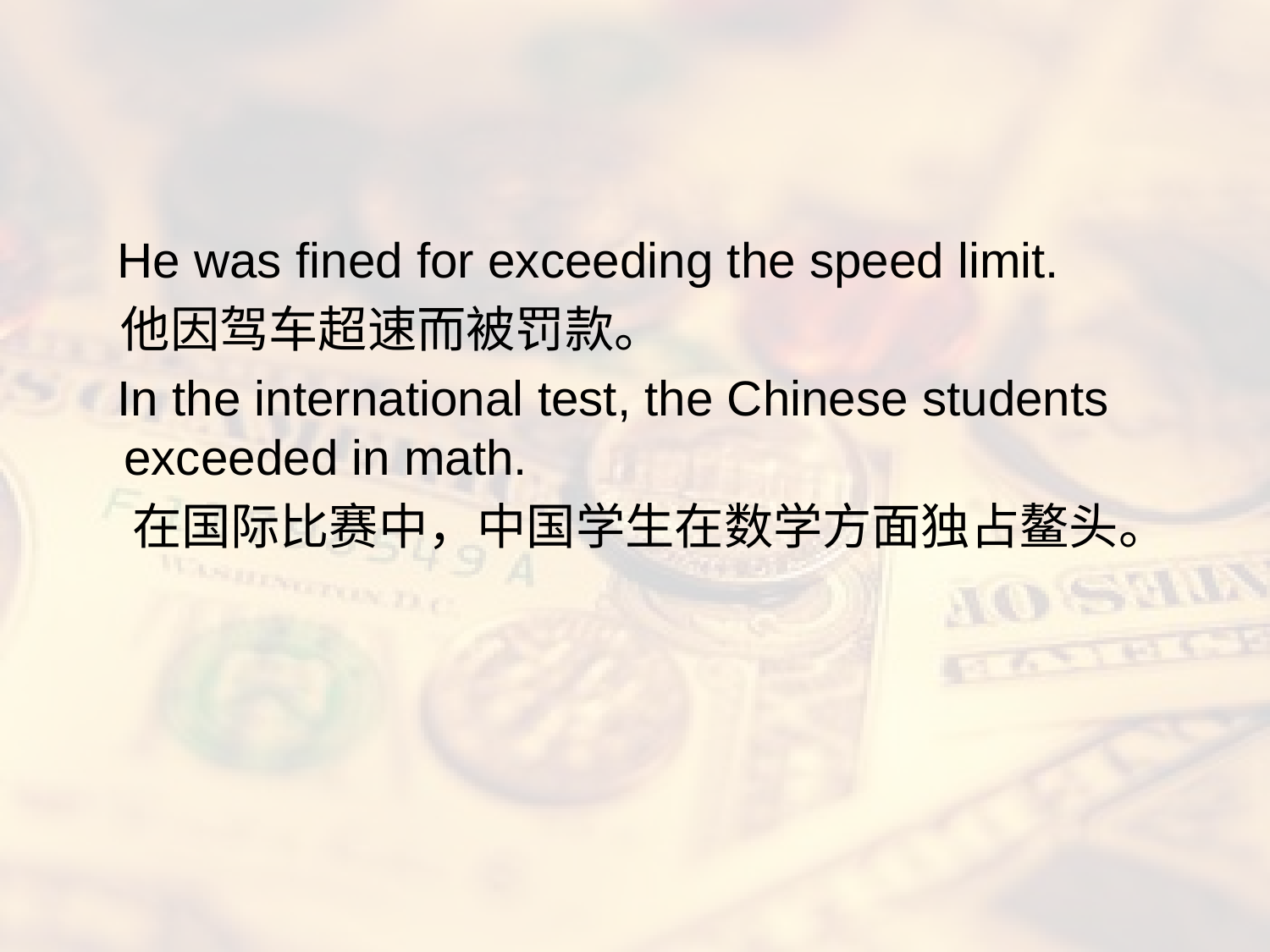

#
   He was fined for exceeding the speed limit.
   他因驾车超速而被罚款。
   In the international test, the Chinese students exceeded in math.
    在国际比赛中，中国学生在数学方面独占鳌头。